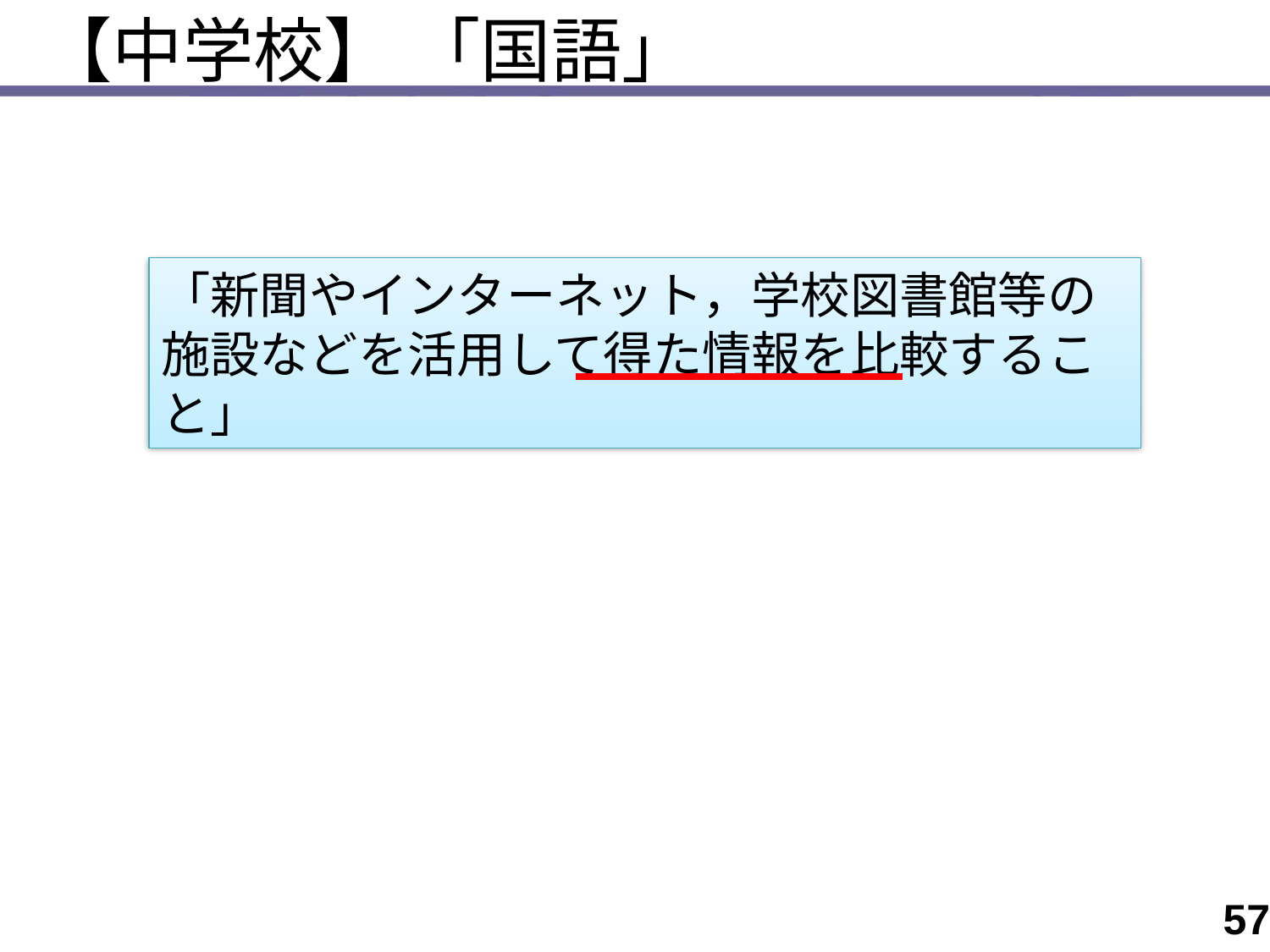

【中学校】 「国語」
「新聞やインターネット，学校図書館等の施設などを活用して得た情報を比較すること」
57